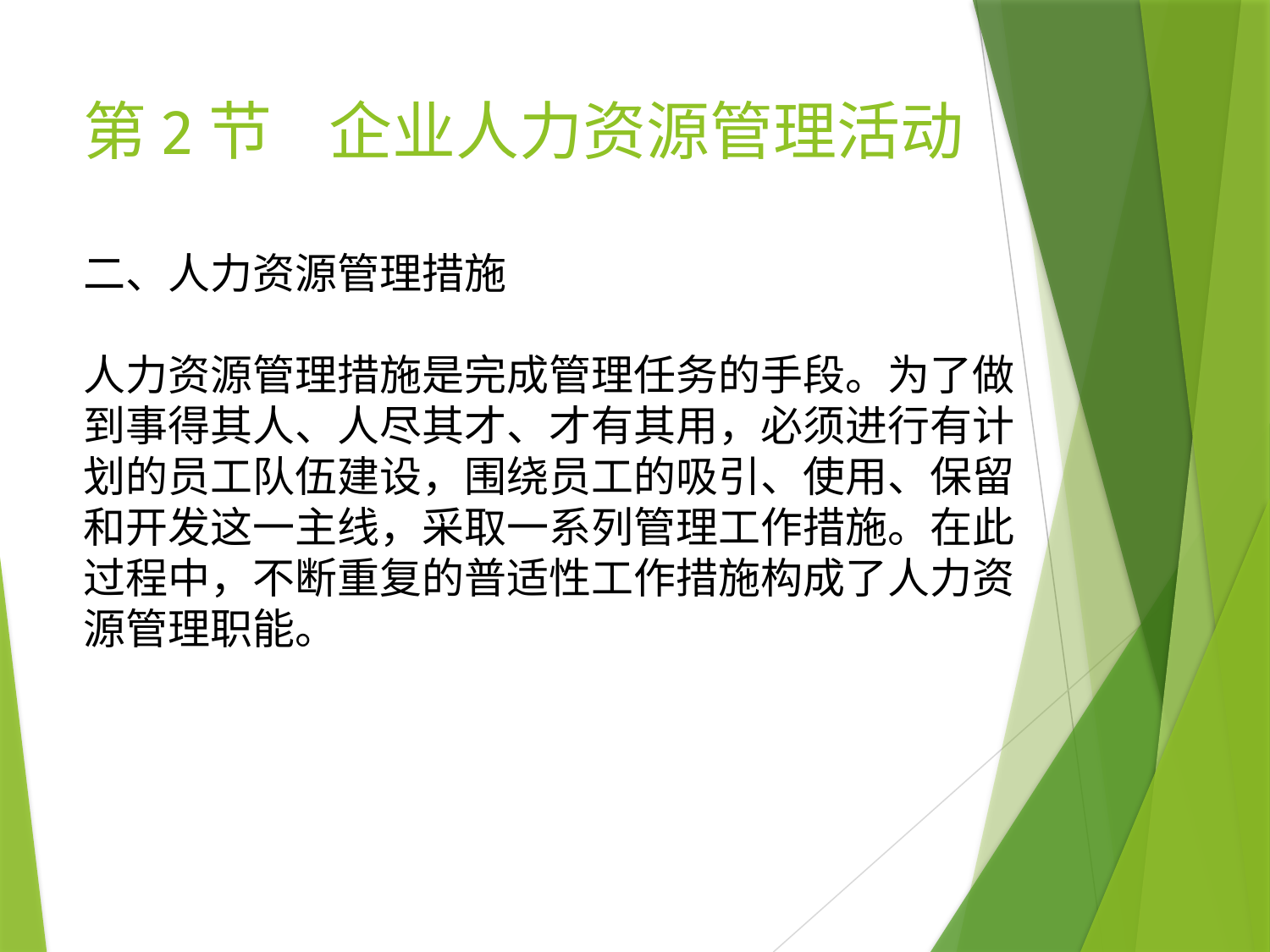

# 第2节    企业人力资源管理活动
二、人力资源管理措施

人力资源管理措施是完成管理任务的手段。为了做到事得其人、人尽其才、才有其用，必须进行有计划的员工队伍建设，围绕员工的吸引、使用、保留和开发这一主线，采取一系列管理工作措施。在此过程中，不断重复的普适性工作措施构成了人力资源管理职能。